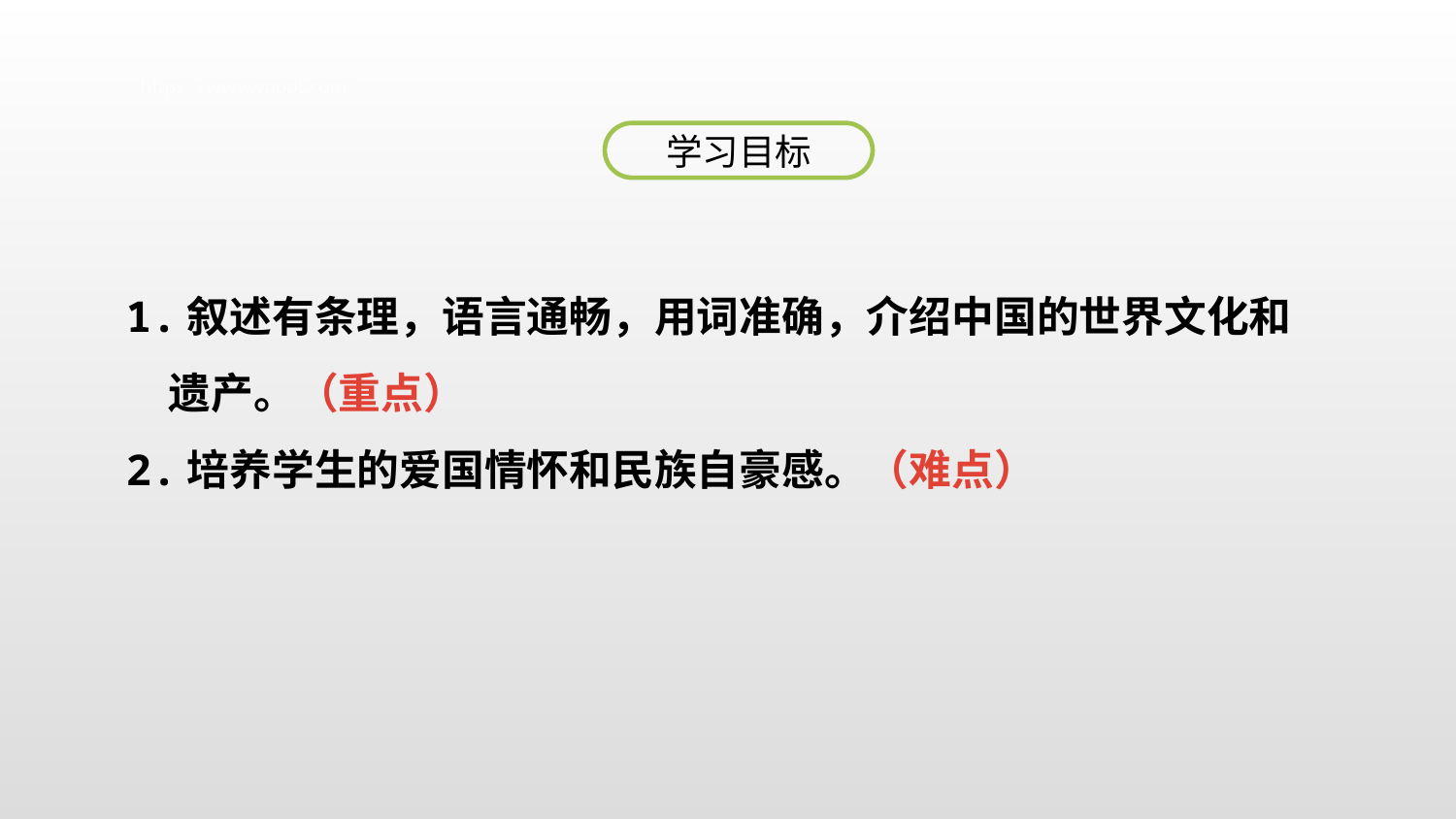

https://www.ypppt.com/
学习目标
1.叙述有条理，语言通畅，用词准确，介绍中国的世界文化和遗产。（重点）
2.培养学生的爱国情怀和民族自豪感。（难点）